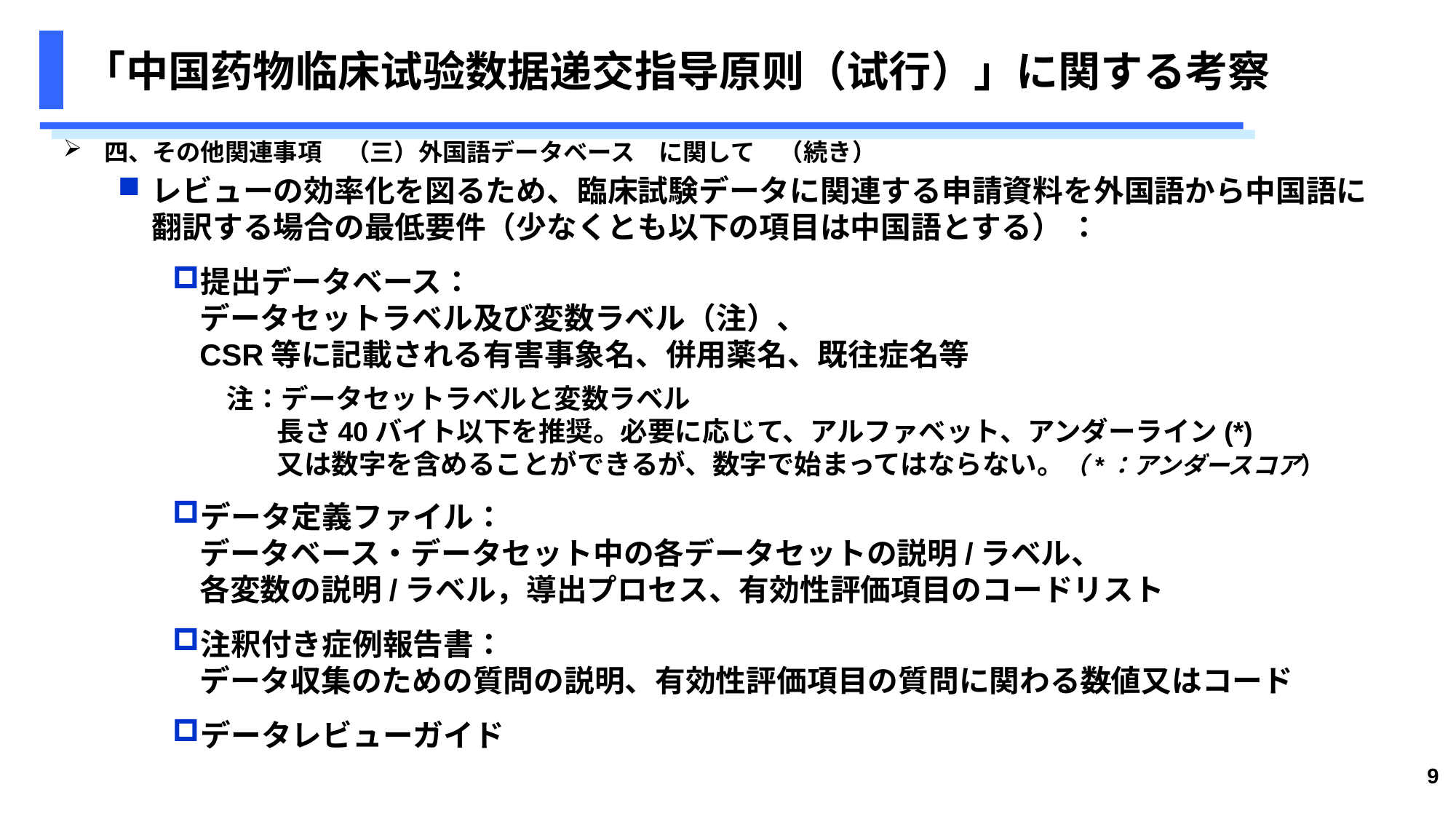

# 「中国药物临床试验数据递交指导原则（试行）」に関する考察
四、その他関連事項　（三）外国語データベース　に関して　（続き）
レビューの効率化を図るため、臨床試験データに関連する申請資料を外国語から中国語に
翻訳する場合の最低要件（少なくとも以下の項目は中国語とする） ：
提出データベース：
データセットラベル及び変数ラベル（注）、
CSR等に記載される有害事象名、併用薬名、既往症名等
注：データセットラベルと変数ラベル
長さ40バイト以下を推奨。必要に応じて、アルファベット、アンダーライン(*)
又は数字を含めることができるが、数字で始まってはならない。（*：アンダースコア）
データ定義ファイル：
データベース・データセット中の各データセットの説明/ラベル、
各変数の説明/ラベル，導出プロセス、有効性評価項目のコードリスト
注釈付き症例報告書：
データ収集のための質問の説明、有効性評価項目の質問に関わる数値又はコード
データレビューガイド

9